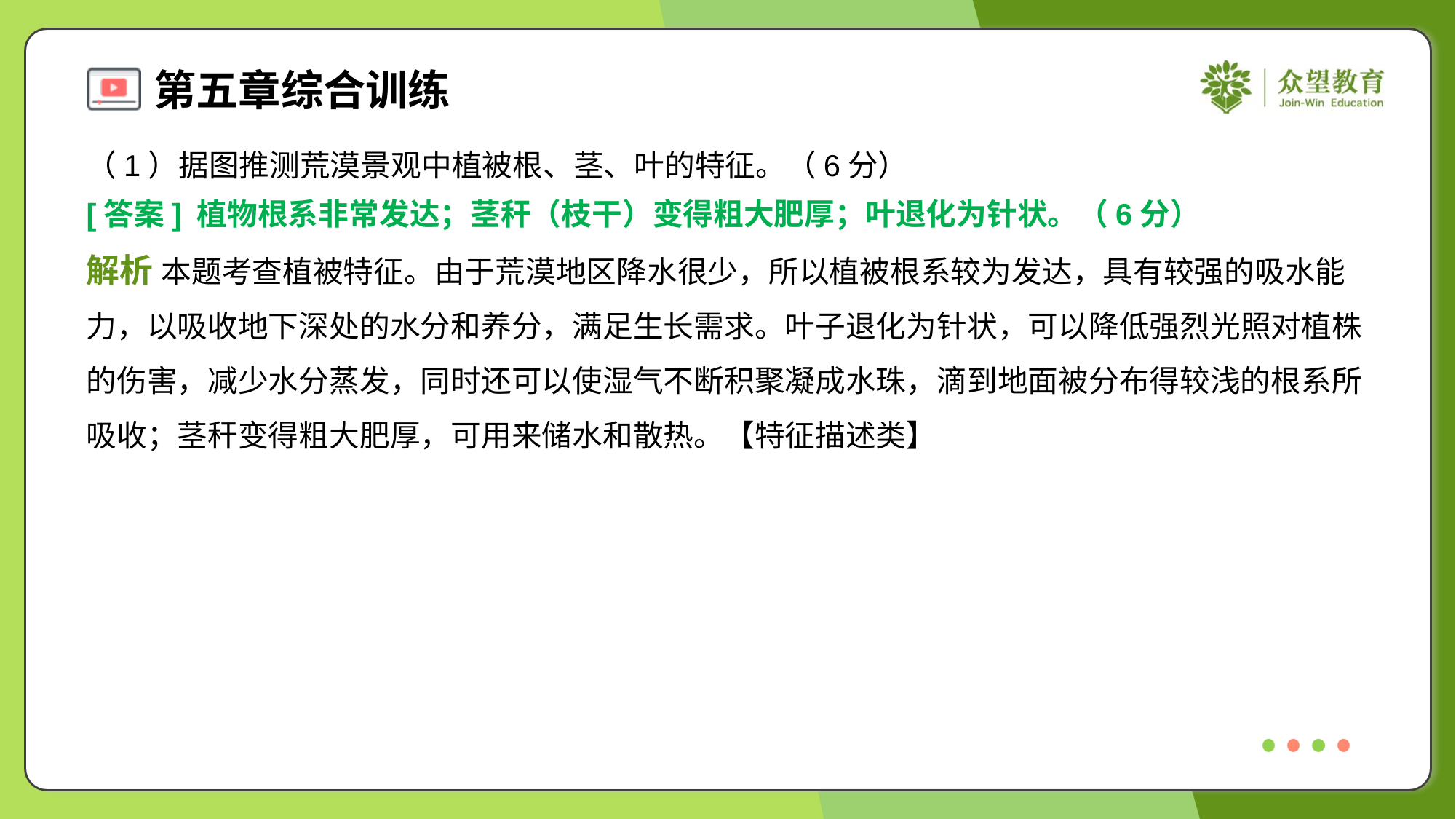

（1）据图推测荒漠景观中植被根、茎、叶的特征。（6分）
[答案] 植物根系非常发达；茎秆（枝干）变得粗大肥厚；叶退化为针状。（6分）
解析 本题考查植被特征。由于荒漠地区降水很少，所以植被根系较为发达，具有较强的吸水能
力，以吸收地下深处的水分和养分，满足生长需求。叶子退化为针状，可以降低强烈光照对植株
的伤害，减少水分蒸发，同时还可以使湿气不断积聚凝成水珠，滴到地面被分布得较浅的根系所
吸收；茎秆变得粗大肥厚，可用来储水和散热。【特征描述类】